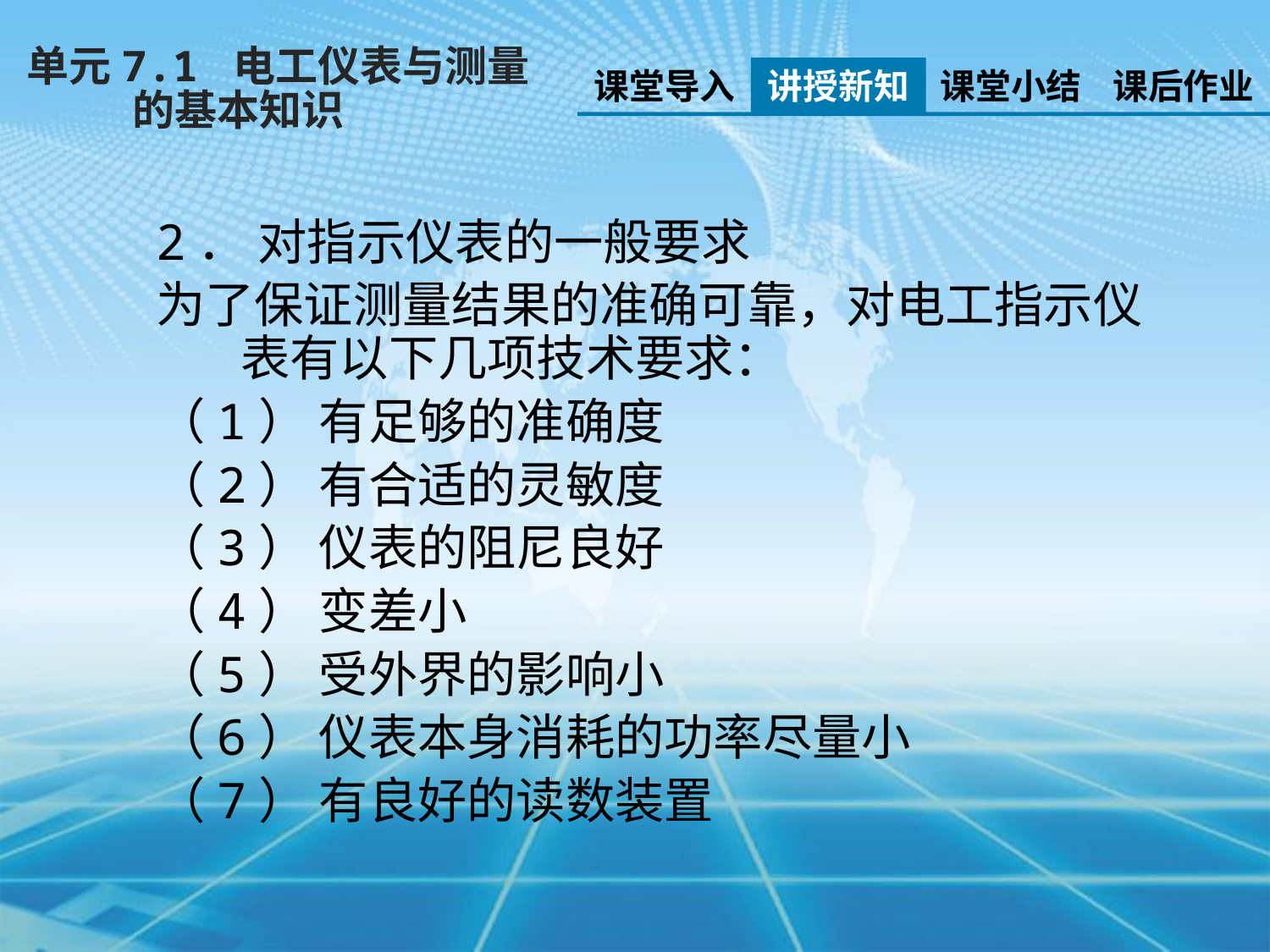

单元7.1 电工仪表与测量
          的基本知识
课堂导入
讲授新知
课堂小结
课后作业
2． 对指示仪表的一般要求
为了保证测量结果的准确可靠，对电工指示仪表有以下几项技术要求：
（1） 有足够的准确度
（2） 有合适的灵敏度
（3） 仪表的阻尼良好
（4） 变差小
（5） 受外界的影响小
（6） 仪表本身消耗的功率尽量小
（7） 有良好的读数装置